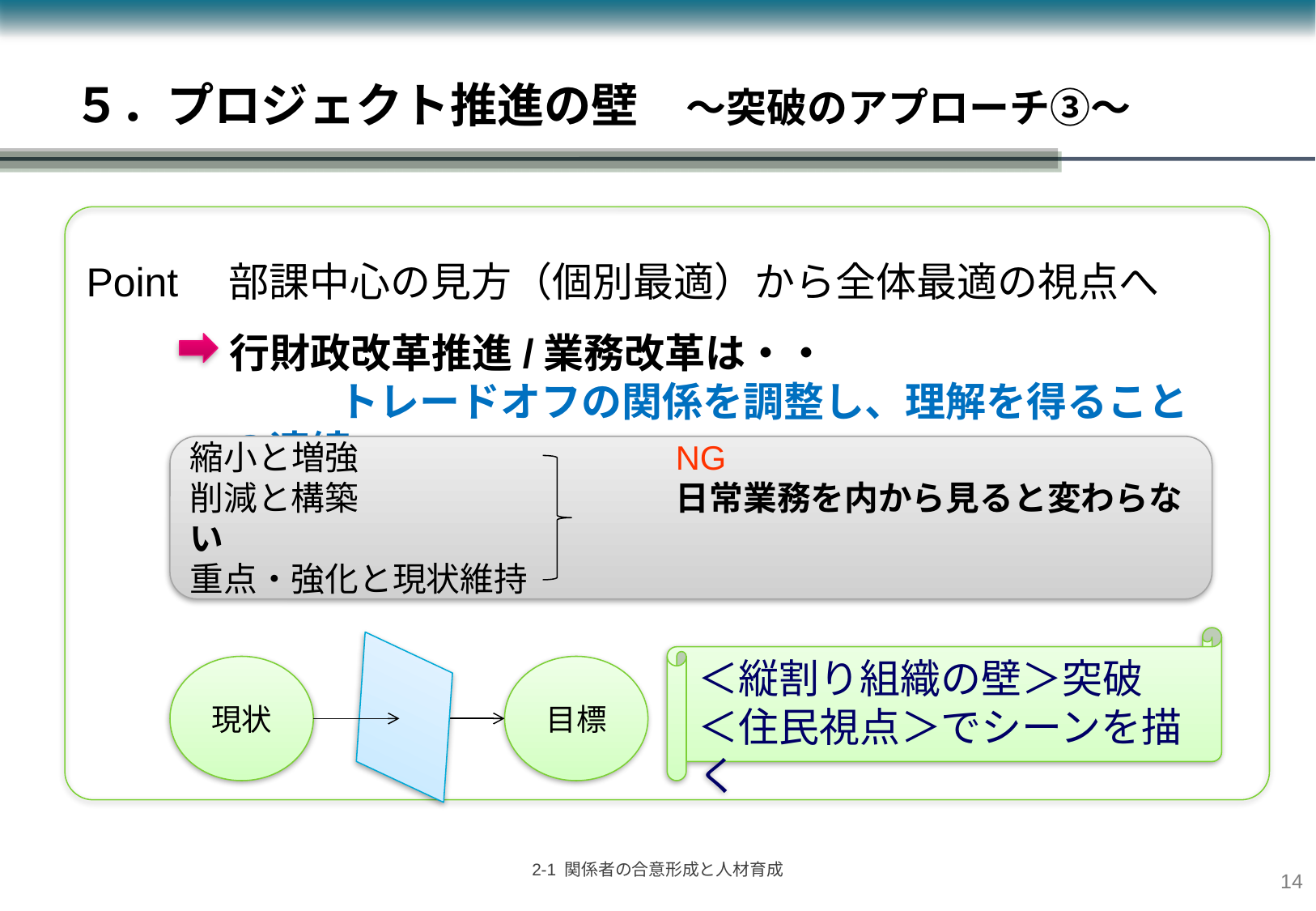

５．プロジェクト推進の壁　～突破のアプローチ③～

Point　部課中心の見方（個別最適）から全体最適の視点へ
行財政改革推進/業務改革は・・
  　　トレードオフの関係を調整し、理解を得ることの連続

縮小と増強			NG
削減と構築			日常業務を内から見ると変わらない
重点・強化と現状維持

＜縦割り組織の壁＞突破
＜住民視点＞でシーンを描く
現状
目標

14
2-1 関係者の合意形成と人材育成